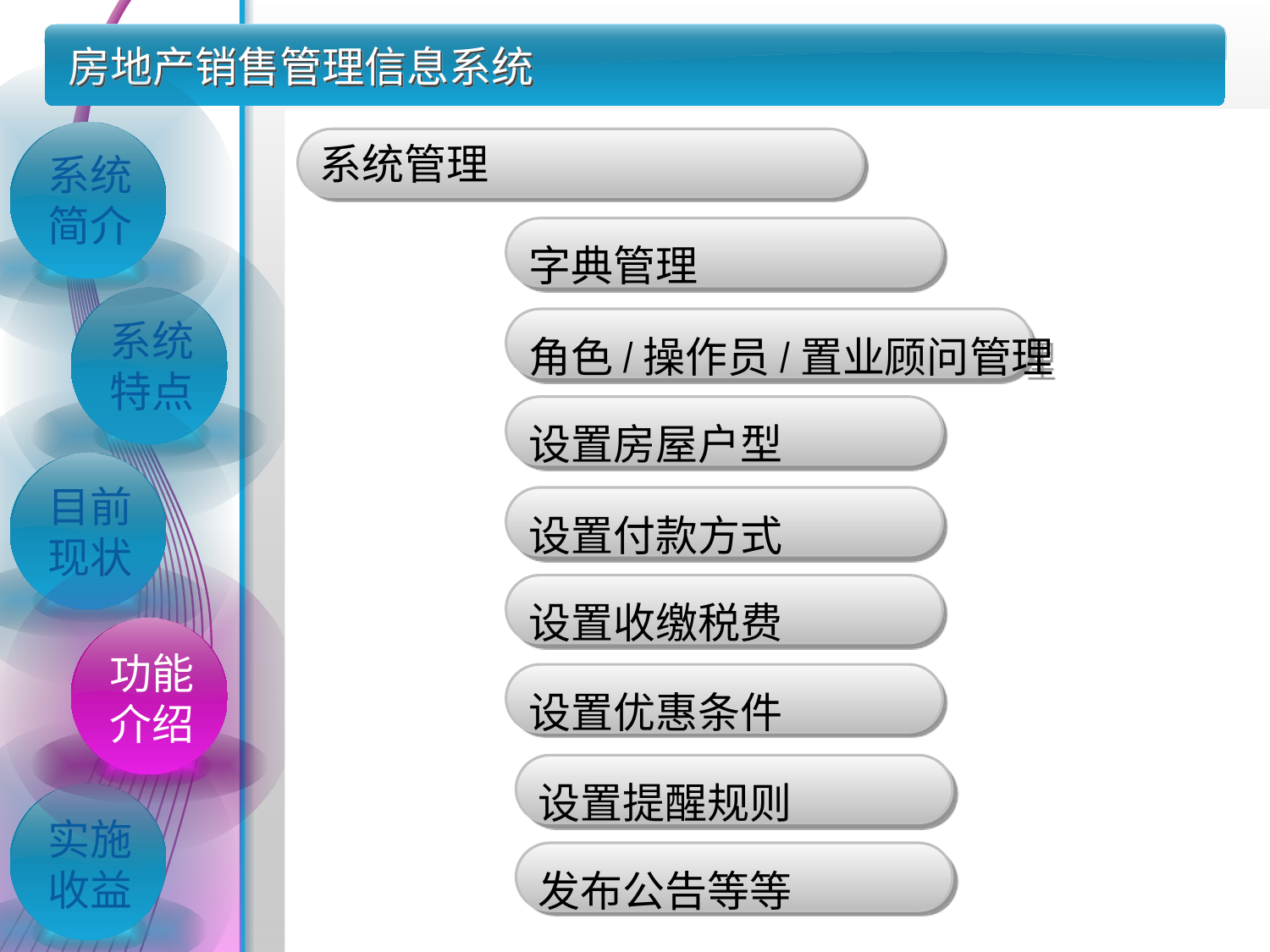

房地产销售管理信息系统

系统管理
系统简介
字典管理

系统特点
角色/操作员/置业顾问管理

设置房屋户型
目前现状
设置付款方式

设置收缴税费
功能介绍
设置优惠条件

设置提醒规则
实施收益
发布公告等等